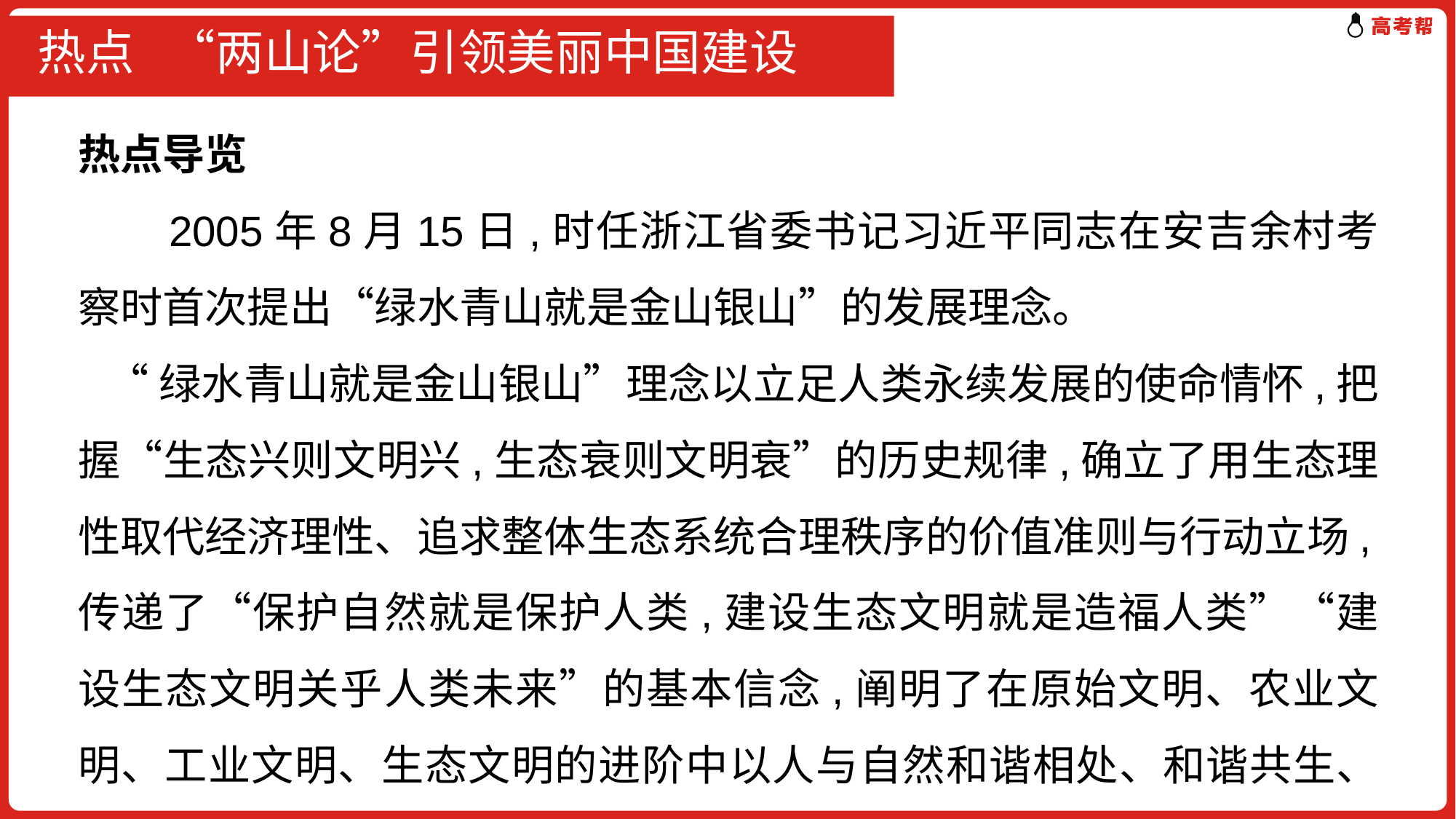

# 热点   “两山论”引领美丽中国建设
热点导览
       2005年8月15日,时任浙江省委书记习近平同志在安吉余村考察时首次提出“绿水青山就是金山银山”的发展理念。
   “绿水青山就是金山银山”理念以立足人类永续发展的使命情怀,把握“生态兴则文明兴,生态衰则文明衰”的历史规律,确立了用生态理性取代经济理性、追求整体生态系统合理秩序的价值准则与行动立场,传递了“保护自然就是保护人类,建设生态文明就是造福人类”“建设生态文明关乎人类未来”的基本信念,阐明了在原始文明、农业文明、工业文明、生态文明的进阶中以人与自然和谐相处、和谐共生、永续发